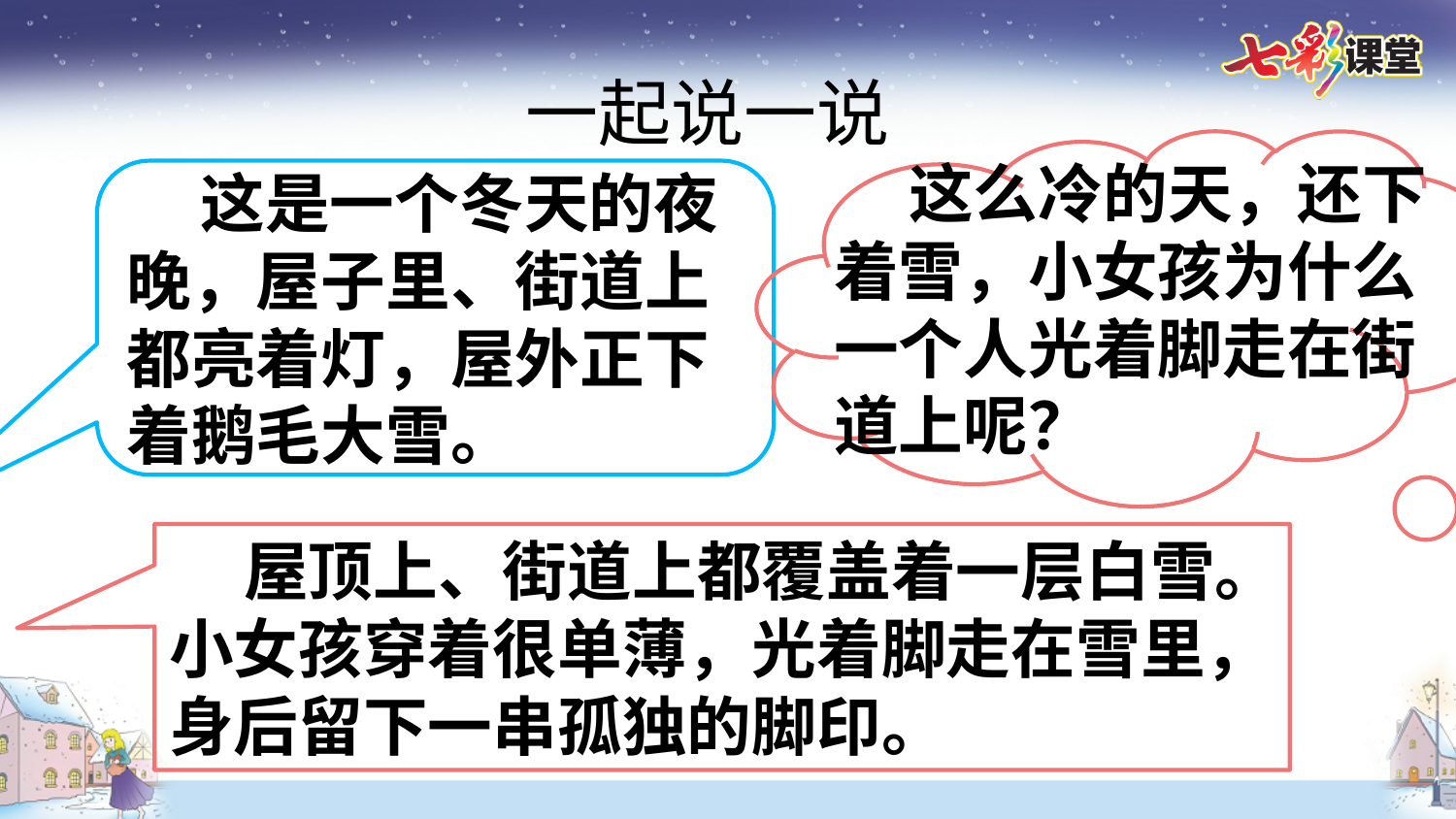

一起说一说

    这么冷的天，还下着雪，小女孩为什么一个人光着脚走在街道上呢？
    这是一个冬天的夜晚，屋子里、街道上都亮着灯，屋外正下着鹅毛大雪。
    屋顶上、街道上都覆盖着一层白雪。小女孩穿着很单薄，光着脚走在雪里，身后留下一串孤独的脚印。